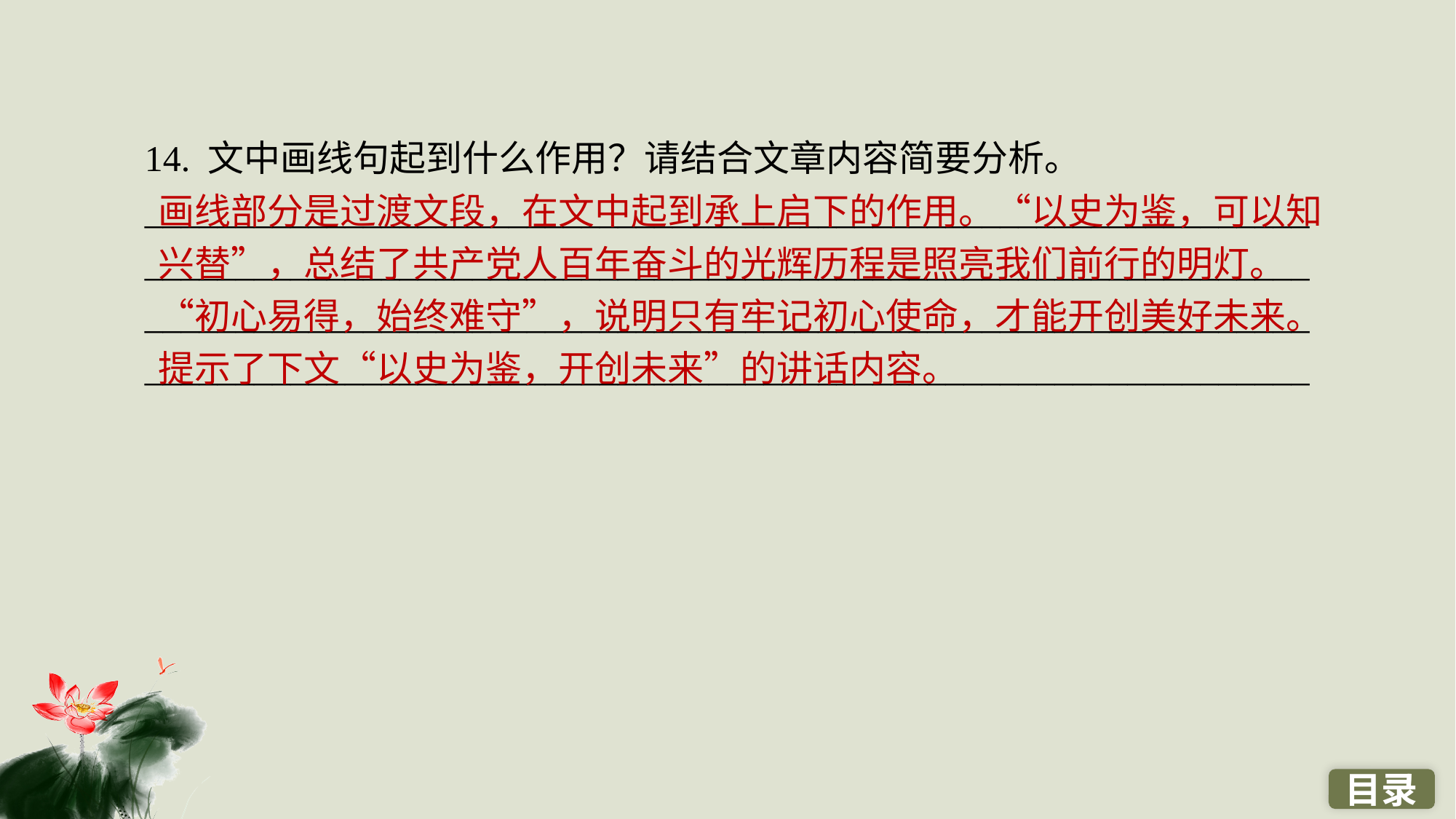

14. 文中画线句起到什么作用？请结合文章内容简要分析。
________________________________________________________________
________________________________________________________________
________________________________________________________________
________________________________________________________________

画线部分是过渡文段，在文中起到承上启下的作用。“以史为鉴，可以知兴替”，总结了共产党人百年奋斗的光辉历程是照亮我们前行的明灯。“初心易得，始终难守”，说明只有牢记初心使命，才能开创美好未来。提示了下文“以史为鉴，开创未来”的讲话内容。